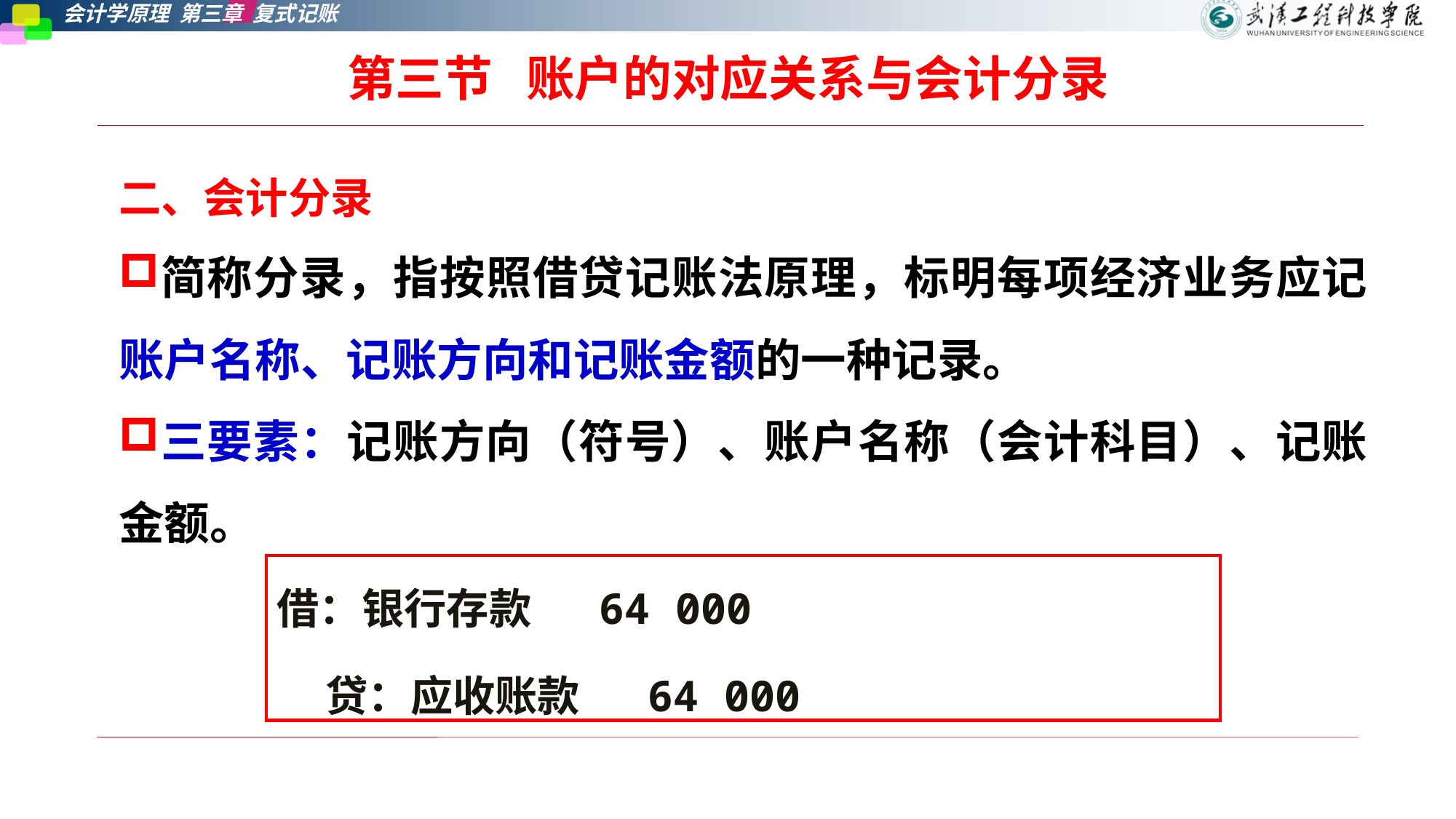

# 第三节   账户的对应关系与会计分录
二、会计分录
简称分录，指按照借贷记账法原理，标明每项经济业务应记账户名称、记账方向和记账金额的一种记录。
三要素：记账方向（符号）、账户名称（会计科目）、记账金额。
借：银行存款      64 000
    贷：应收账款      64 000